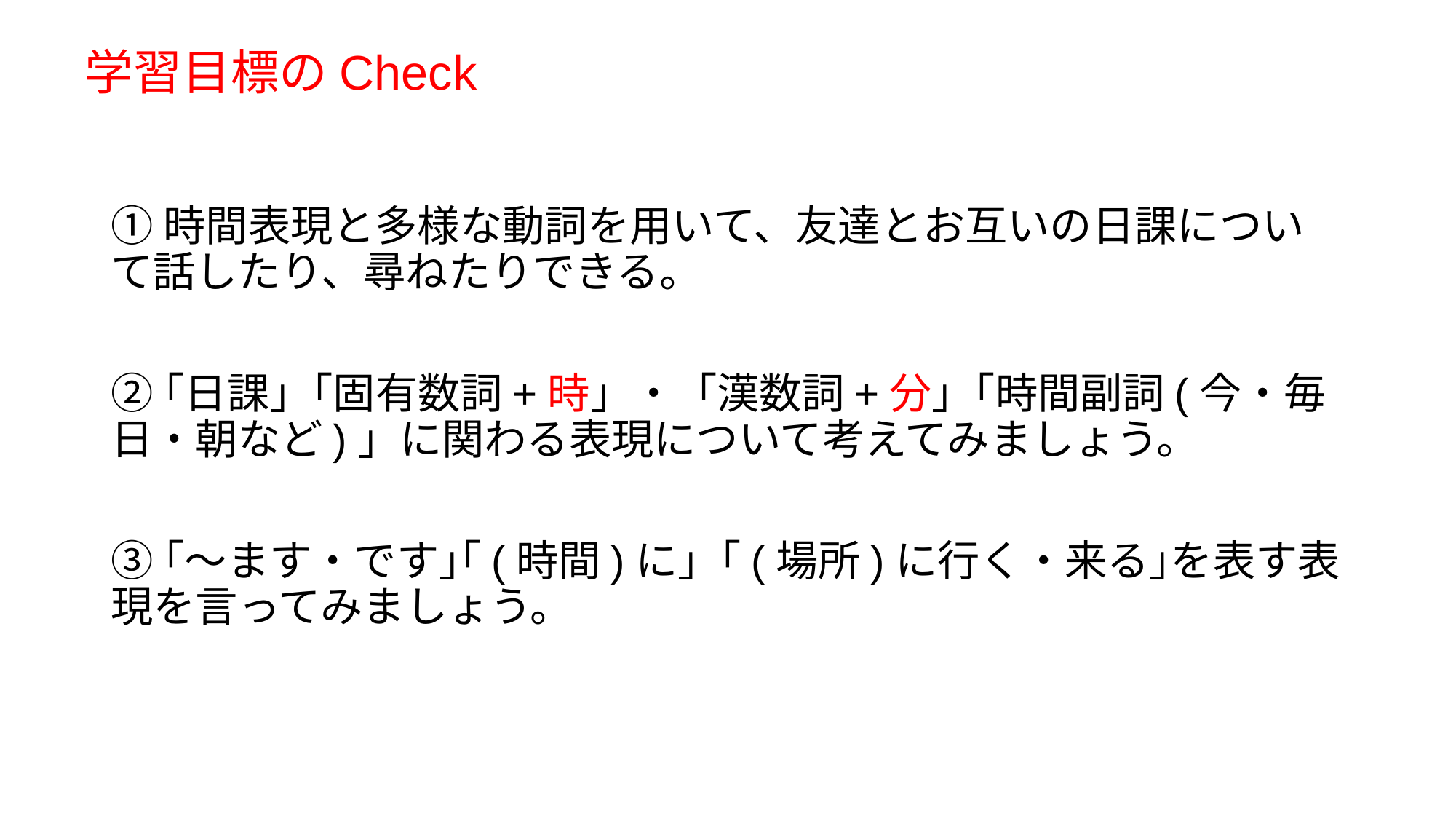

# 学習目標のCheck

①時間表現と多様な動詞を用いて、友達とお互いの日課について話したり、尋ねたりできる。

②｢日課｣「固有数詞+時」・「漢数詞+分」｢時間副詞(今・毎日・朝など)」に関わる表現について考えてみましょう。

③｢～ます・です｣｢(時間)に」｢(場所)に行く・来る｣を表す表現を言ってみましょう。